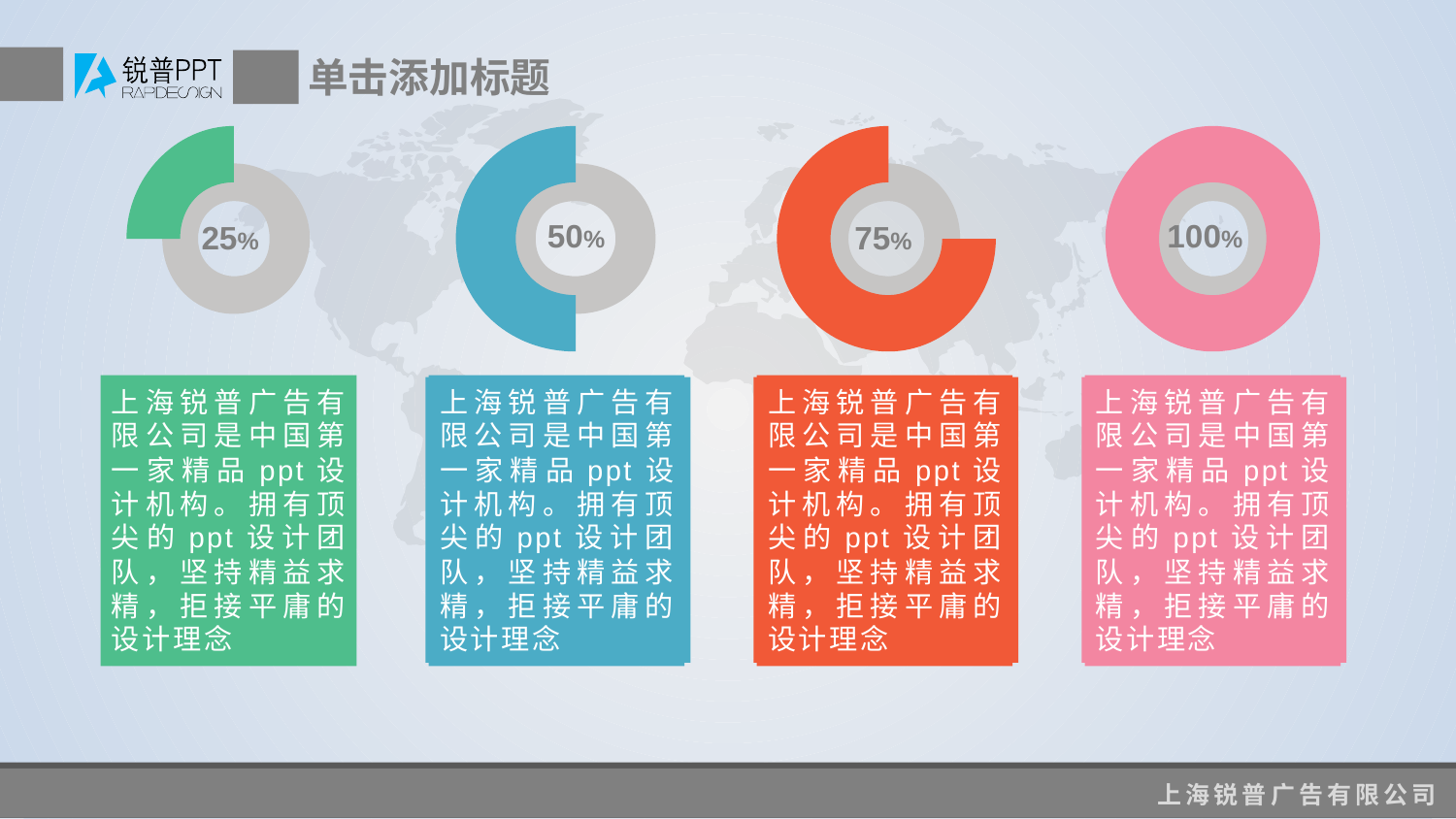

单击添加标题

50%
100%
25%
75%

上海锐普广告有限公司是中国第一家精品ppt设计机构。拥有顶尖的ppt设计团队，坚持精益求精，拒接平庸的设计理念

上海锐普广告有限公司是中国第一家精品ppt设计机构。拥有顶尖的ppt设计团队，坚持精益求精，拒接平庸的设计理念

上海锐普广告有限公司是中国第一家精品ppt设计机构。拥有顶尖的ppt设计团队，坚持精益求精，拒接平庸的设计理念

上海锐普广告有限公司是中国第一家精品ppt设计机构。拥有顶尖的ppt设计团队，坚持精益求精，拒接平庸的设计理念

上海锐普广告有限公司